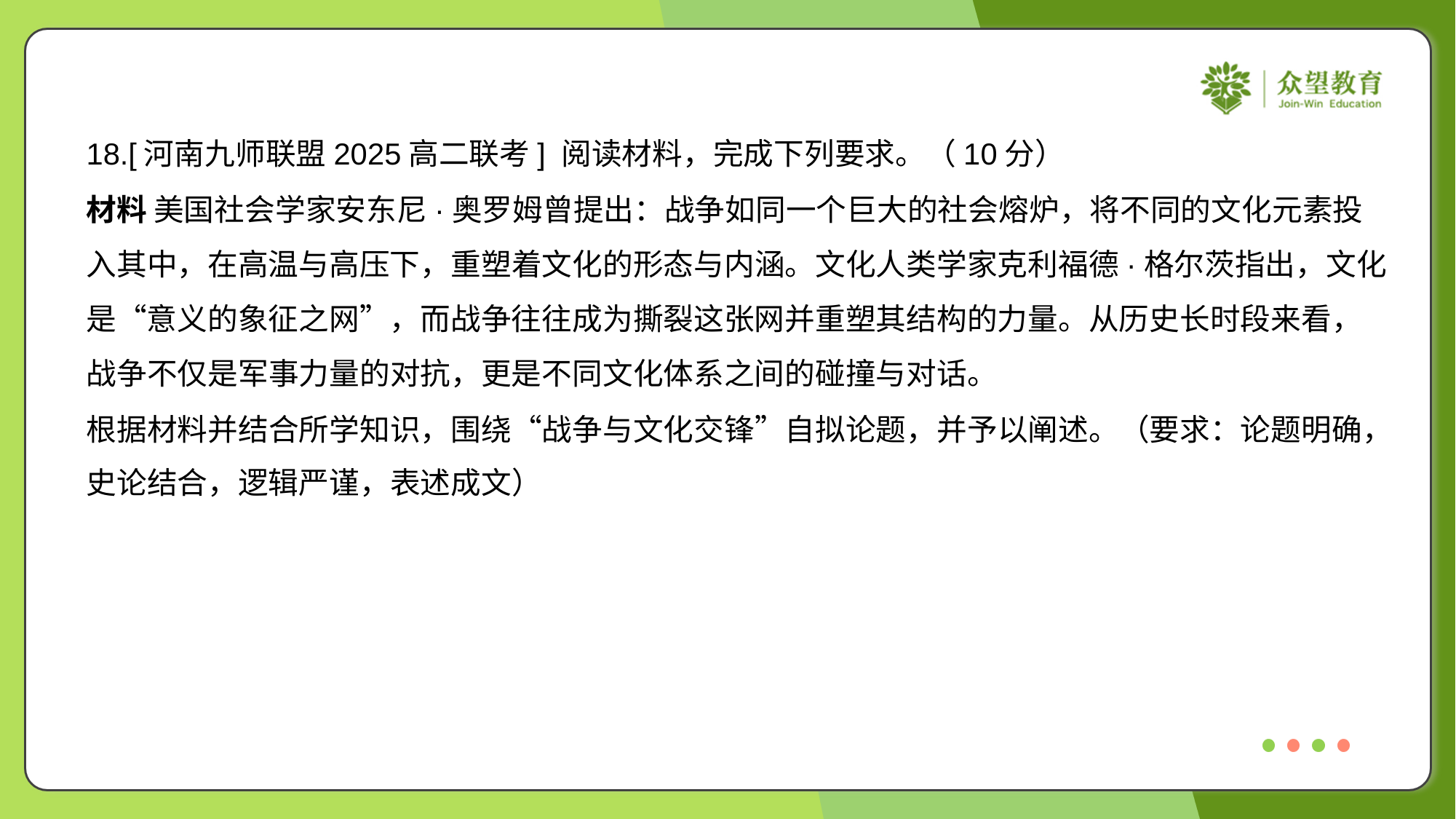

18.[河南九师联盟2025高二联考] 阅读材料，完成下列要求。（10分）
材料 美国社会学家安东尼·奥罗姆曾提出：战争如同一个巨大的社会熔炉，将不同的文化元素投
入其中，在高温与高压下，重塑着文化的形态与内涵。文化人类学家克利福德·格尔茨指出，文化
是“意义的象征之网”，而战争往往成为撕裂这张网并重塑其结构的力量。从历史长时段来看，
战争不仅是军事力量的对抗，更是不同文化体系之间的碰撞与对话。
根据材料并结合所学知识，围绕“战争与文化交锋”自拟论题，并予以阐述。（要求：论题明确，
史论结合，逻辑严谨，表述成文）